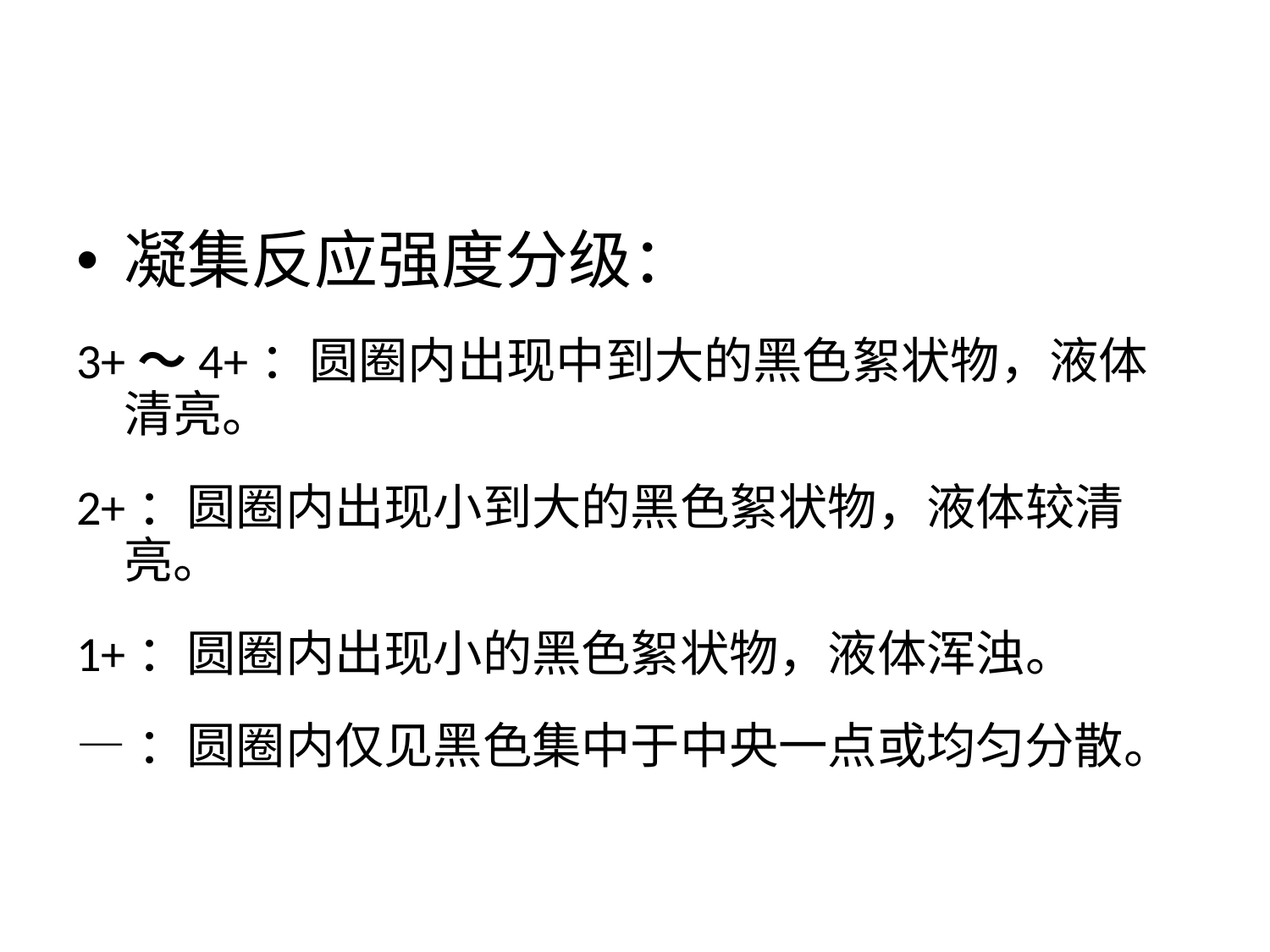

#
凝集反应强度分级：
3+～4+：圆圈内出现中到大的黑色絮状物，液体清亮。
2+：圆圈内出现小到大的黑色絮状物，液体较清亮。
1+：圆圈内出现小的黑色絮状物，液体浑浊。
—：圆圈内仅见黑色集中于中央一点或均匀分散。